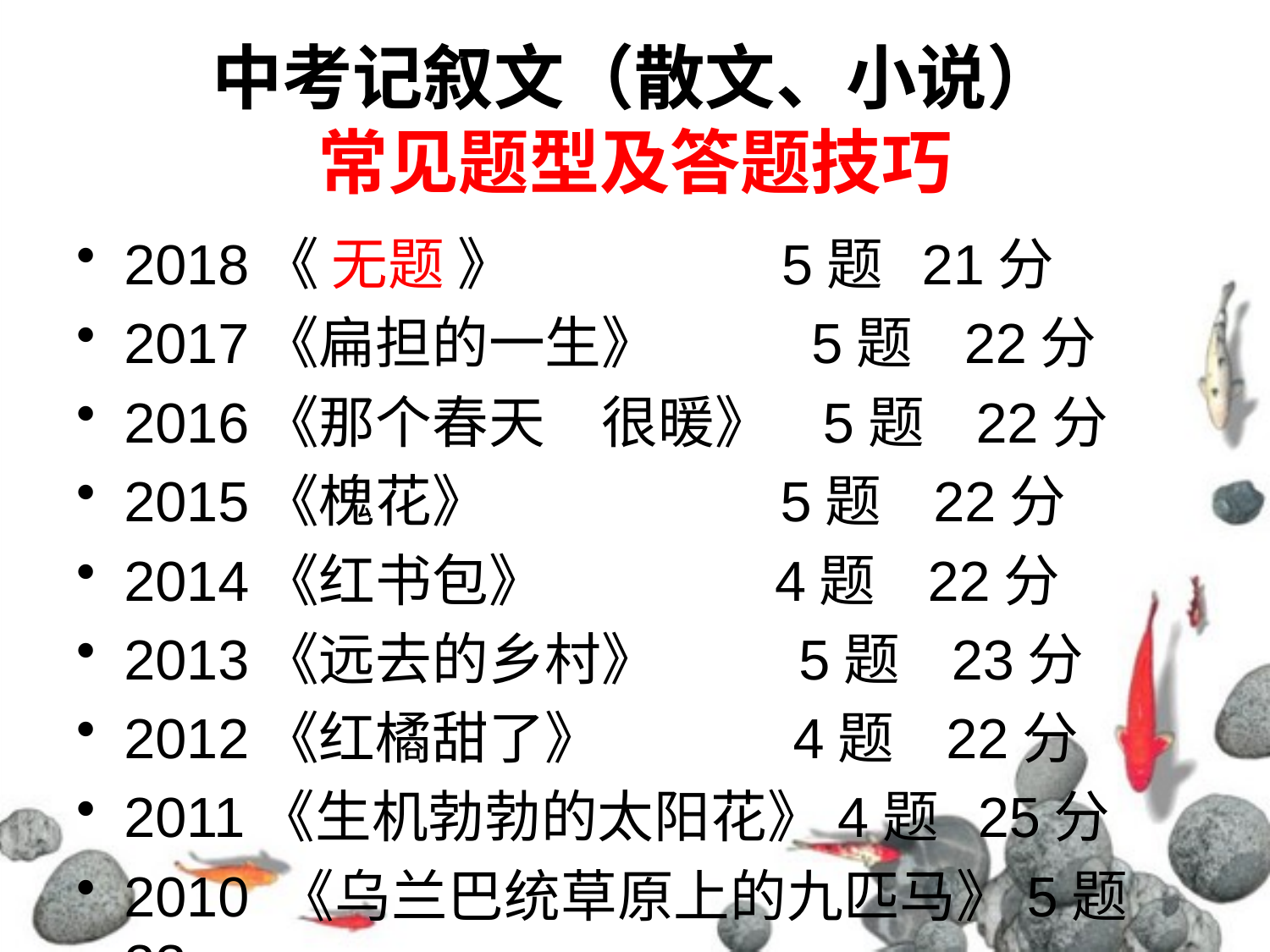

# 中考记叙文（散文、小说） 常见题型及答题技巧
2018《 无题 》                    5题  21分
2017《扁担的一生》           5题   22分
2016《那个春天　很暖》   5题   22分
2015《槐花》           　　  5题   22分
2014《红书包》                 4题   22分
2013《远去的乡村》          5题   23分
2012《红橘甜了》              4题   22分
2011《生机勃勃的太阳花》4题  25分
2010 《乌兰巴统草原上的九匹马》5题 23